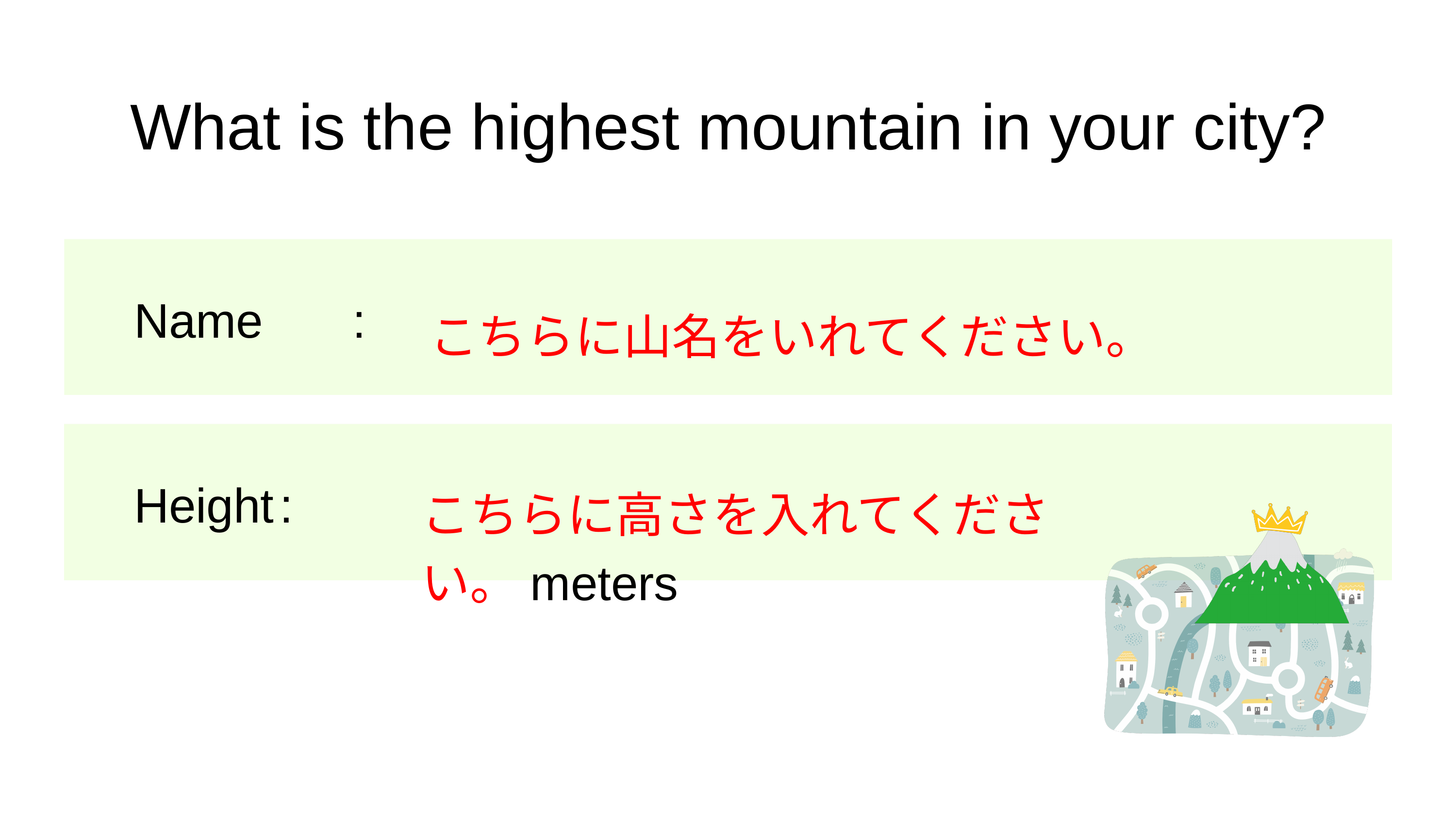

What is the highest mountain in your city?

Name		:
 こちらに山名をいれてください。

Height	:
こちらに高さを入れてください。meters